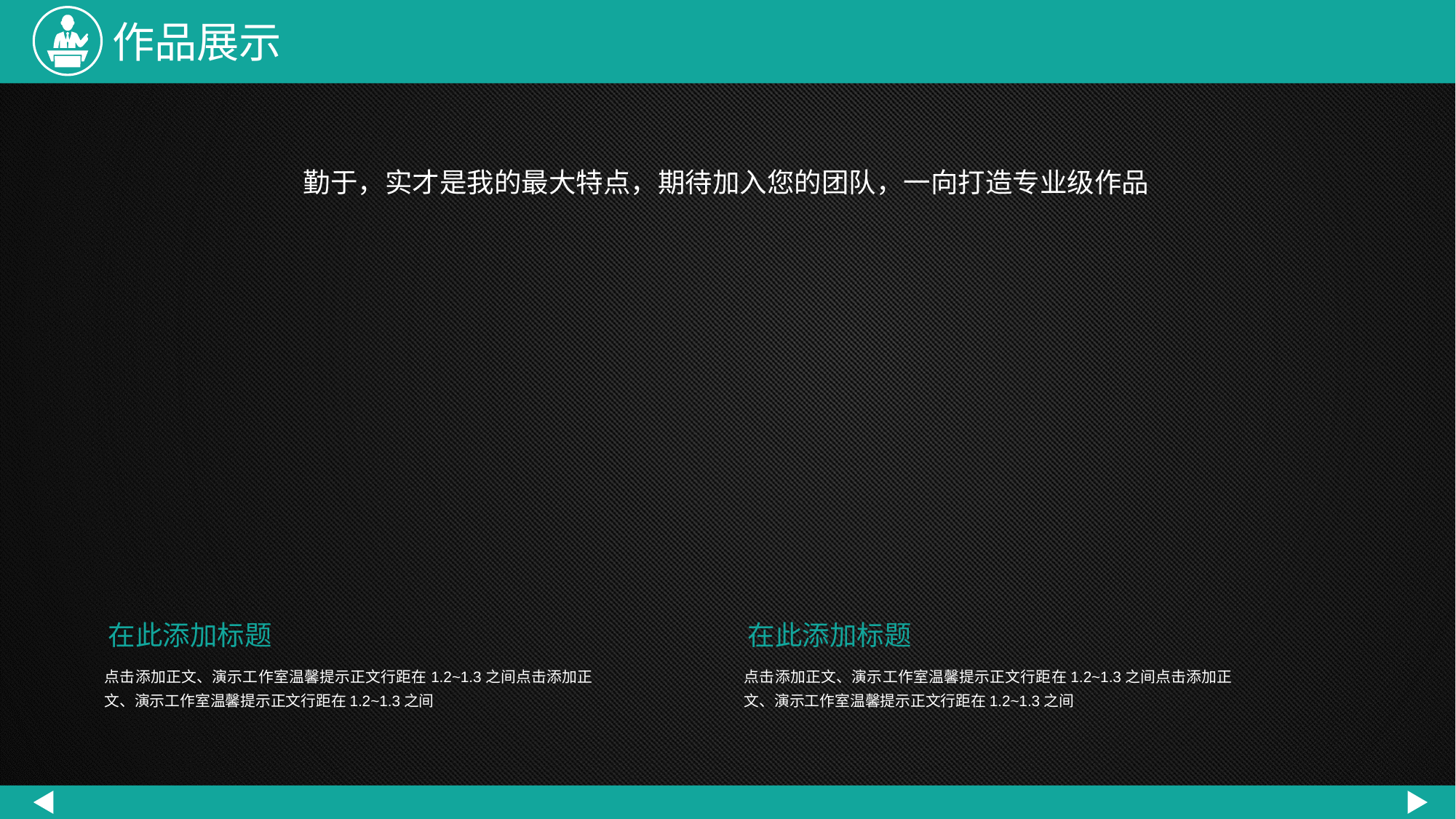

作品展示
勤于，实才是我的最大特点，期待加入您的团队，一向打造专业级作品
在此添加标题
在此添加标题
点击添加正文、演示工作室温馨提示正文行距在1.2~1.3之间点击添加正文、演示工作室温馨提示正文行距在1.2~1.3之间
点击添加正文、演示工作室温馨提示正文行距在1.2~1.3之间点击添加正文、演示工作室温馨提示正文行距在1.2~1.3之间